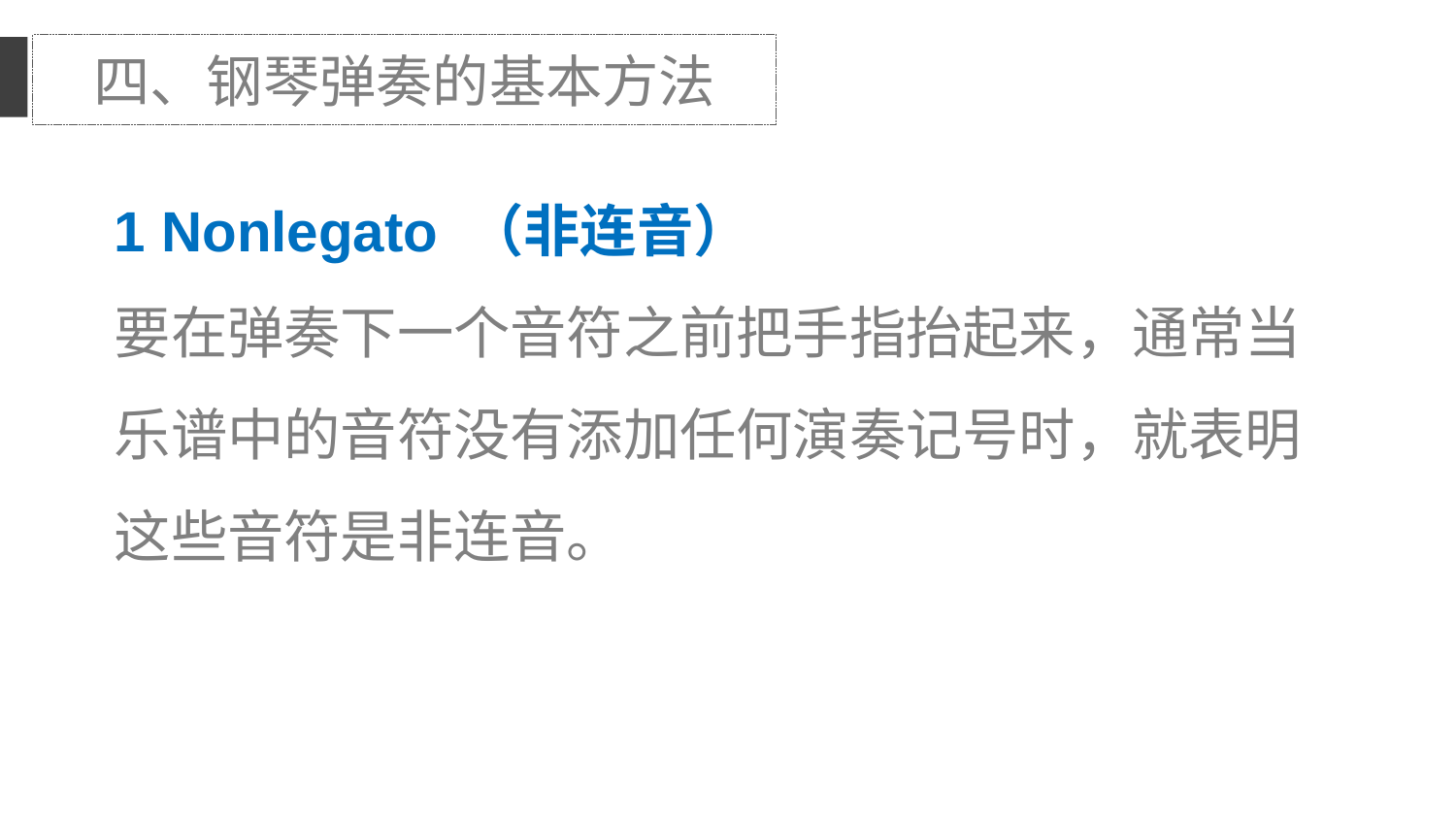

四、钢琴弹奏的基本方法
1 Nonlegato （非连音）
要在弹奏下一个音符之前把手指抬起来，通常当乐谱中的音符没有添加任何演奏记号时，就表明这些音符是非连音。